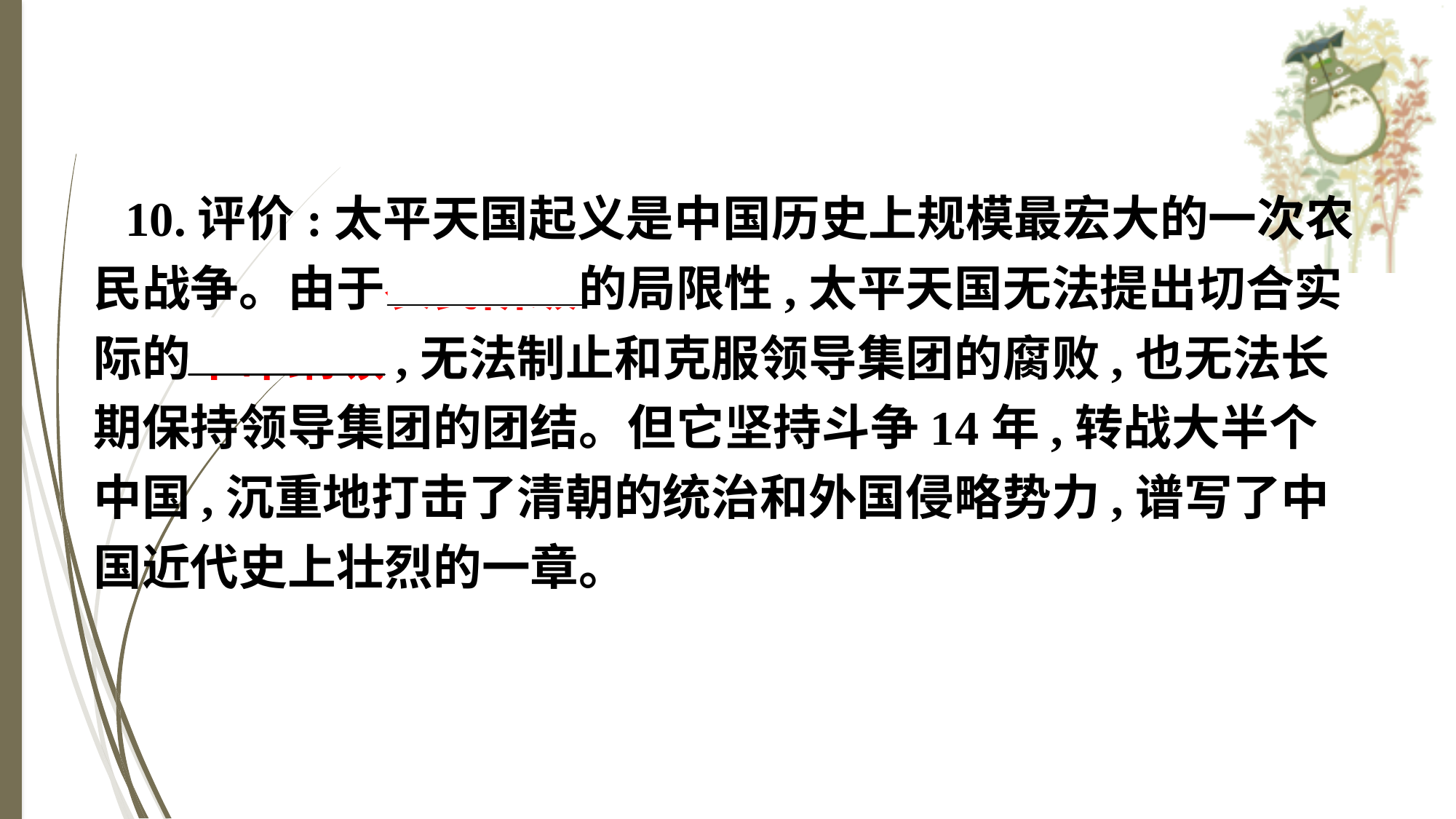

10.评价:太平天国起义是中国历史上规模最宏大的一次农民战争。由于农民阶级的局限性,太平天国无法提出切合实际的革命纲领,无法制止和克服领导集团的腐败,也无法长期保持领导集团的团结。但它坚持斗争14年,转战大半个中国,沉重地打击了清朝的统治和外国侵略势力,谱写了中国近代史上壮烈的一章。